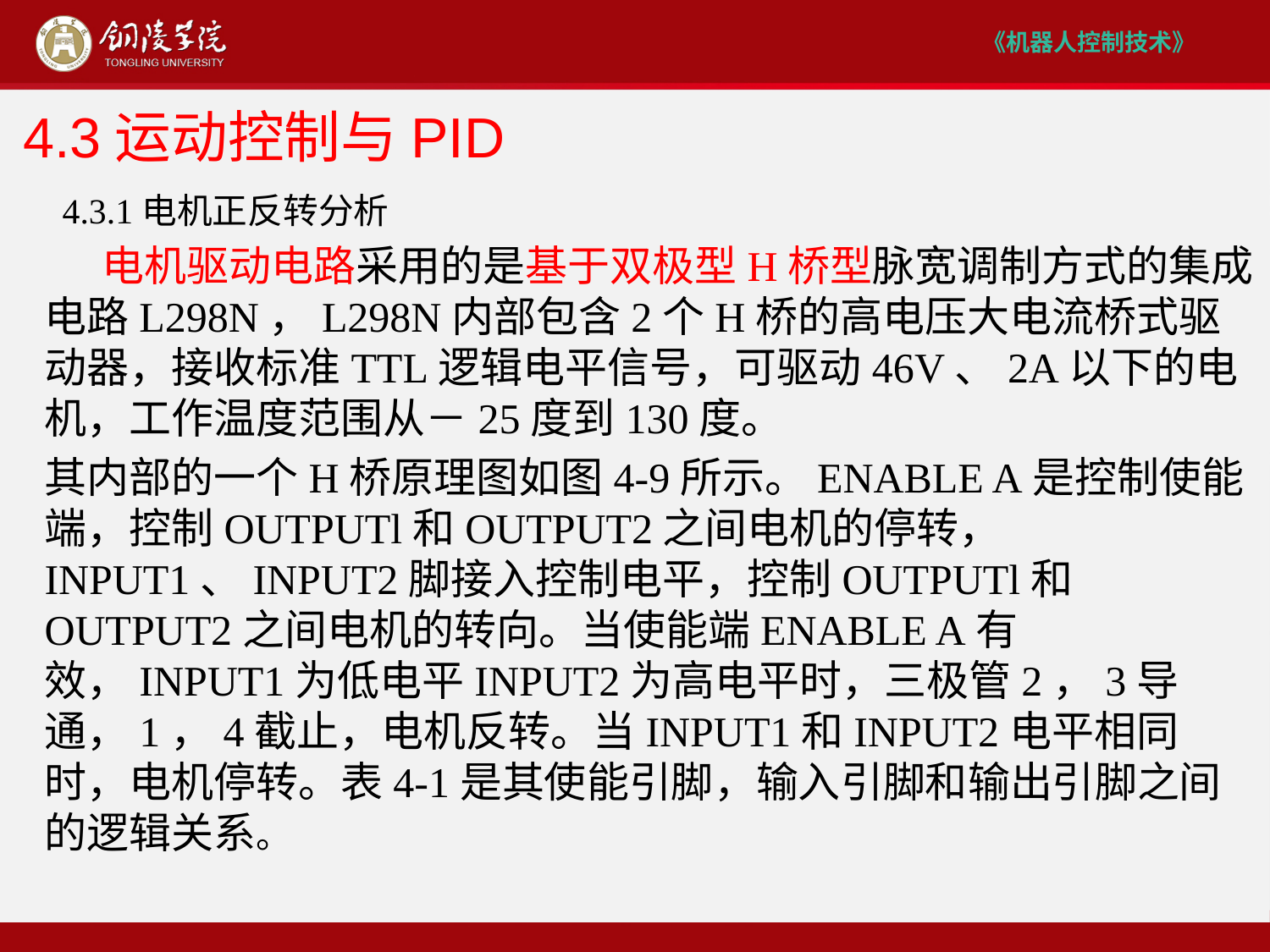

# 4.3运动控制与PID
  4.3.1电机正反转分析
     电机驱动电路采用的是基于双极型H桥型脉宽调制方式的集成电路L298N，L298N内部包含2个H桥的高电压大电流桥式驱动器，接收标准TTL逻辑电平信号，可驱动46V、2A以下的电机，工作温度范围从－25度到130度。
其内部的一个H桥原理图如图4-9所示。ENABLE A是控制使能端，控制OUTPUTl和OUTPUT2之间电机的停转， INPUT1、INPUT2脚接入控制电平，控制OUTPUTl和OUTPUT2之间电机的转向。当使能端ENABLE A有效，INPUT1为低电平INPUT2为高电平时，三极管2，3导通，1，4截止，电机反转。当INPUT1和INPUT2电平相同时，电机停转。表4-1是其使能引脚，输入引脚和输出引脚之间的逻辑关系。